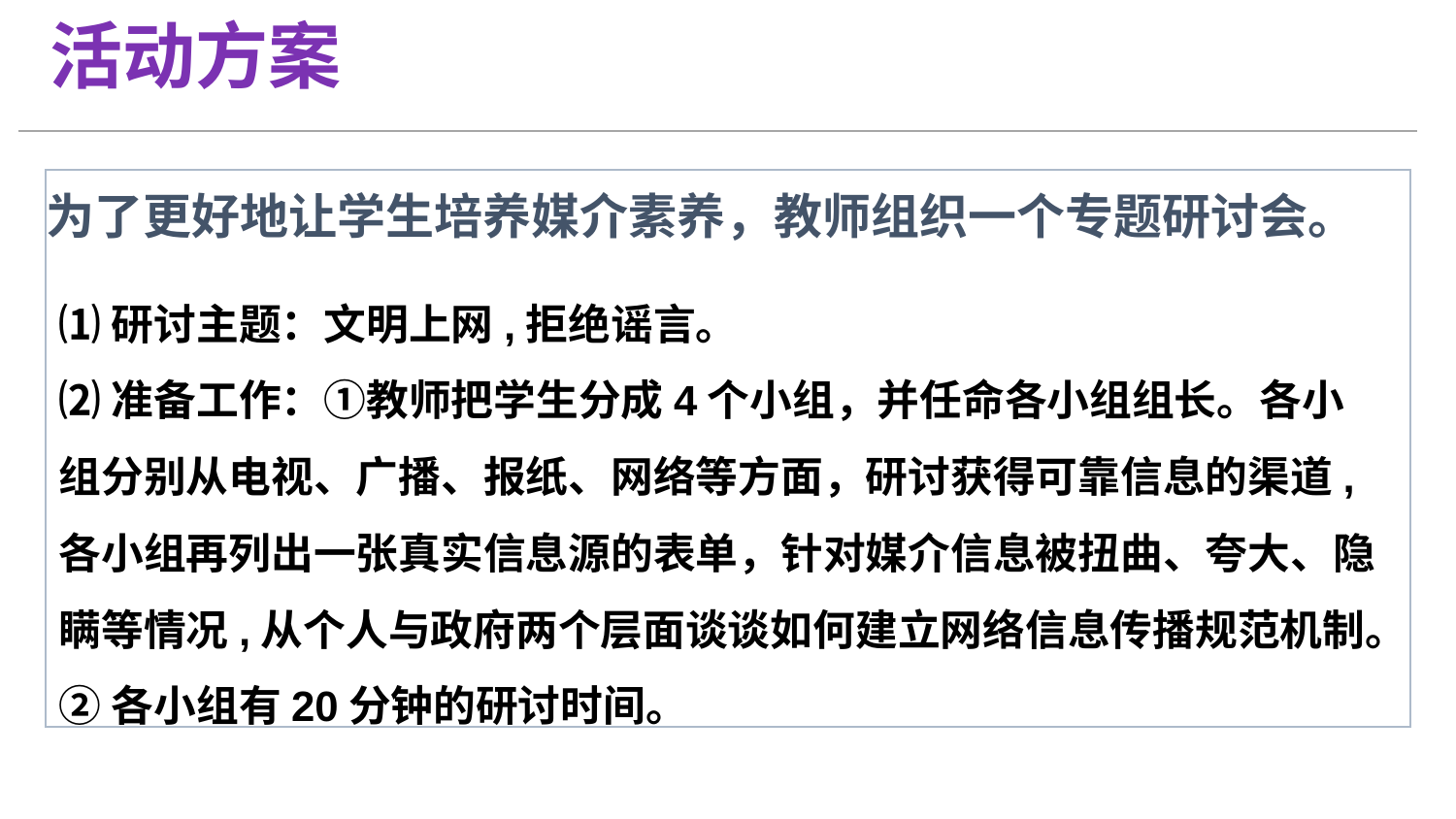

活动方案
为了更好地让学生培养媒介素养，教师组织一个专题研讨会。

⑴研讨主题：文明上网,拒绝谣言。
⑵准备工作：①教师把学生分成4个小组，并任命各小组组长。各小组分别从电视、广播、报纸、网络等方面，研讨获得可靠信息的渠道,各小组再列出一张真实信息源的表单，针对媒介信息被扭曲、夸大、隐瞒等情况,从个人与政府两个层面谈谈如何建立网络信息传播规范机制。
②各小组有20分钟的研讨时间。